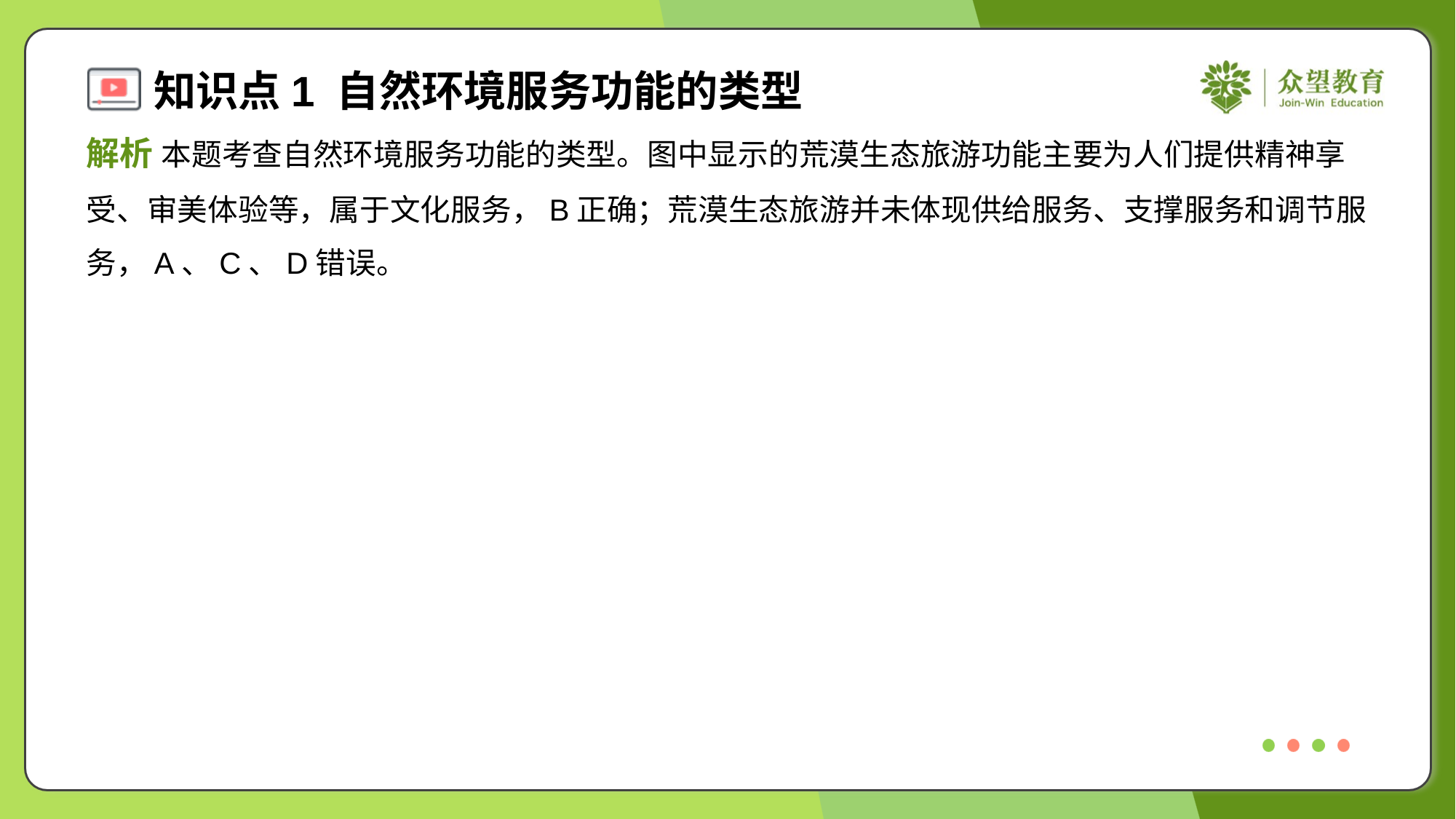

解析 本题考查自然环境服务功能的类型。图中显示的荒漠生态旅游功能主要为人们提供精神享
受、审美体验等，属于文化服务，B正确；荒漠生态旅游并未体现供给服务、支撑服务和调节服
务，A、C、D错误。